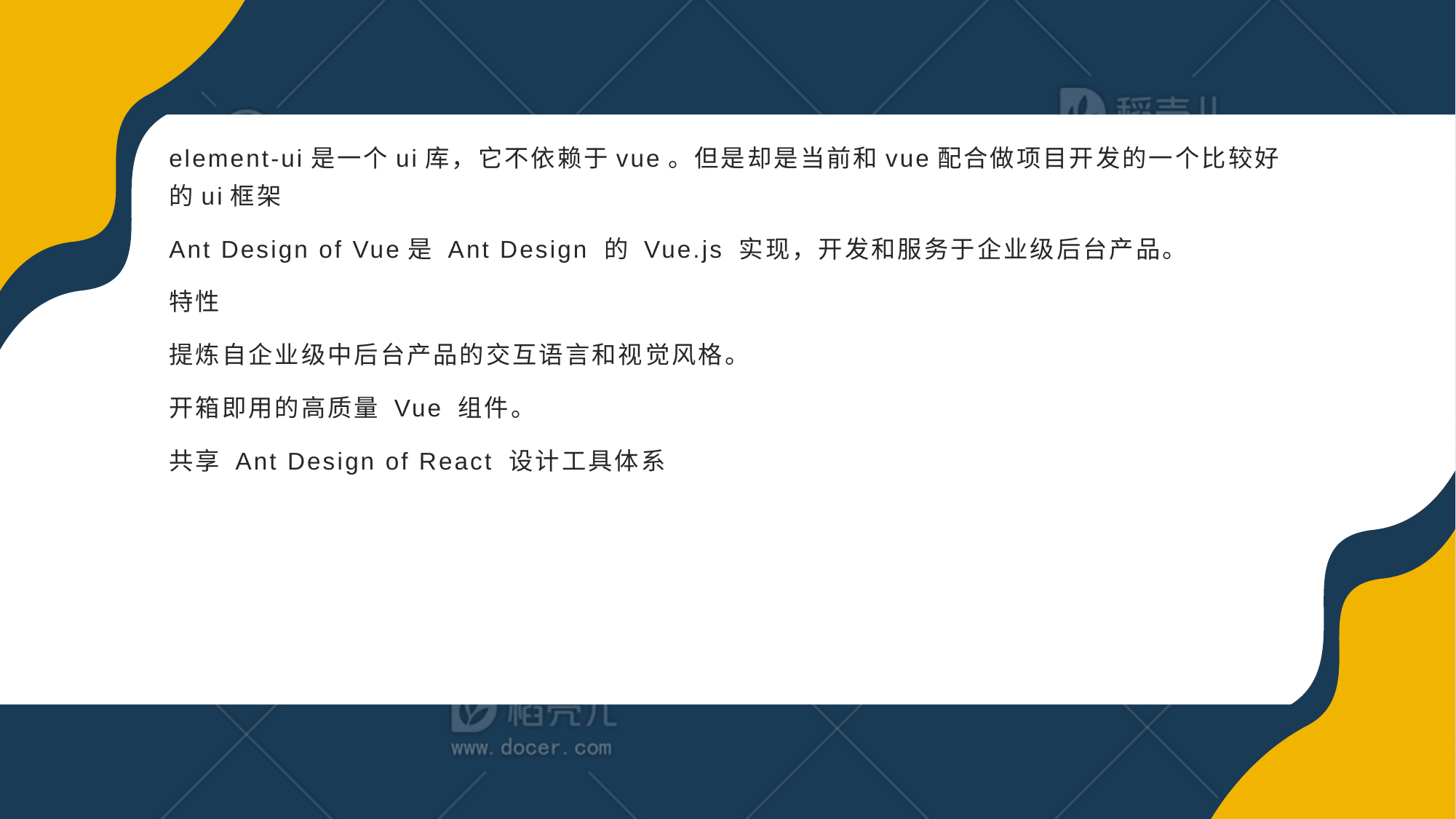

element-ui是一个ui库，它不依赖于vue。但是却是当前和vue配合做项目开发的一个比较好的ui框架
Ant Design of Vue是 Ant Design 的 Vue.js 实现，开发和服务于企业级后台产品。
特性
提炼自企业级中后台产品的交互语言和视觉风格。
开箱即用的高质量 Vue 组件。
共享 Ant Design of React 设计工具体系